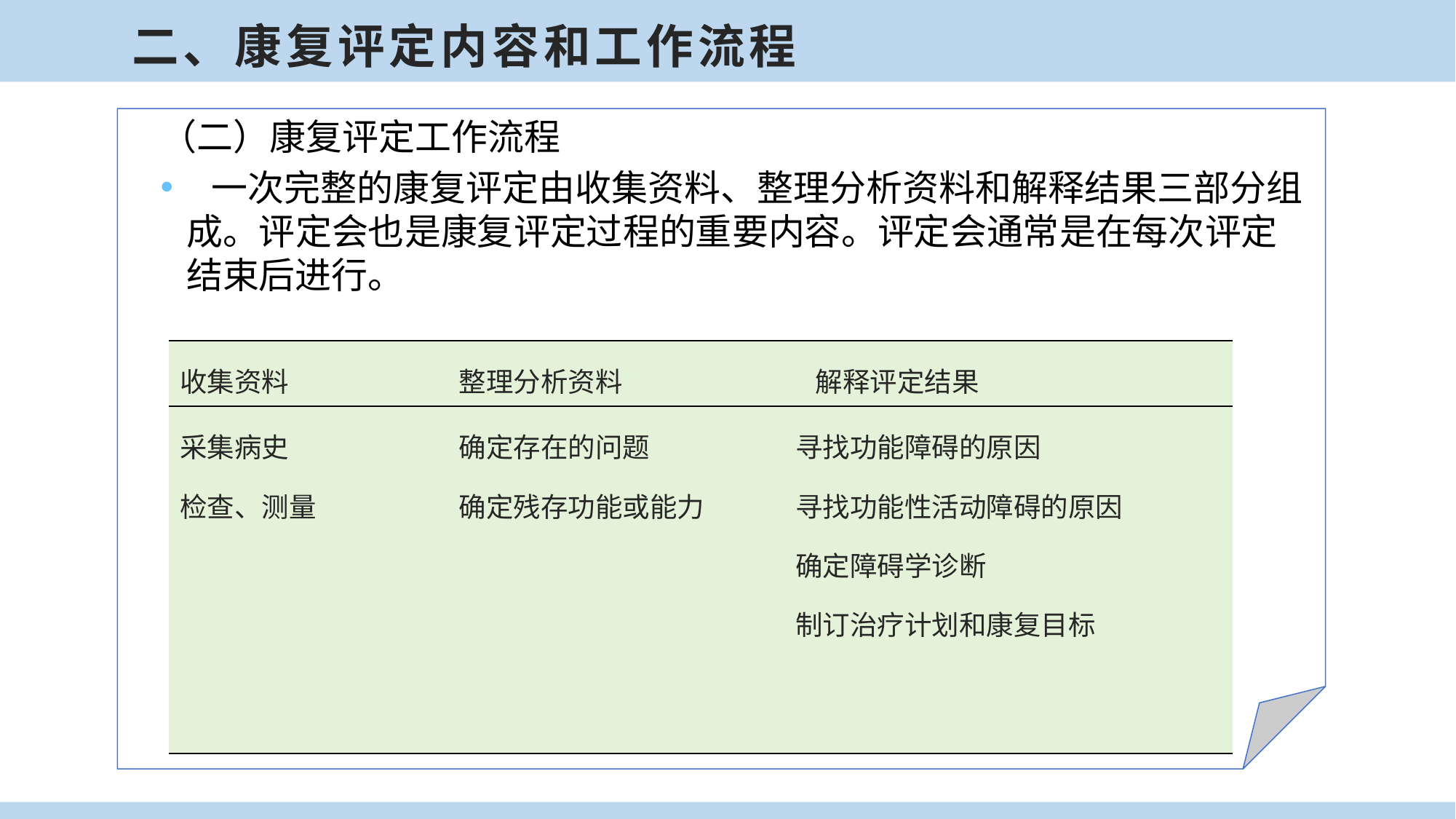

二、康复评定内容和工作流程
（二）康复评定工作流程
  一次完整的康复评定由收集资料、整理分析资料和解释结果三部分组成。评定会也是康复评定过程的重要内容。评定会通常是在每次评定结束后进行。

| 收集资料 | 整理分析资料 | 解释评定结果 |
| --- | --- | --- |
| 采集病史 检查、测量 | 确定存在的问题 确定残存功能或能力 | 寻找功能障碍的原因 寻找功能性活动障碍的原因 确定障碍学诊断 制订治疗计划和康复目标 |